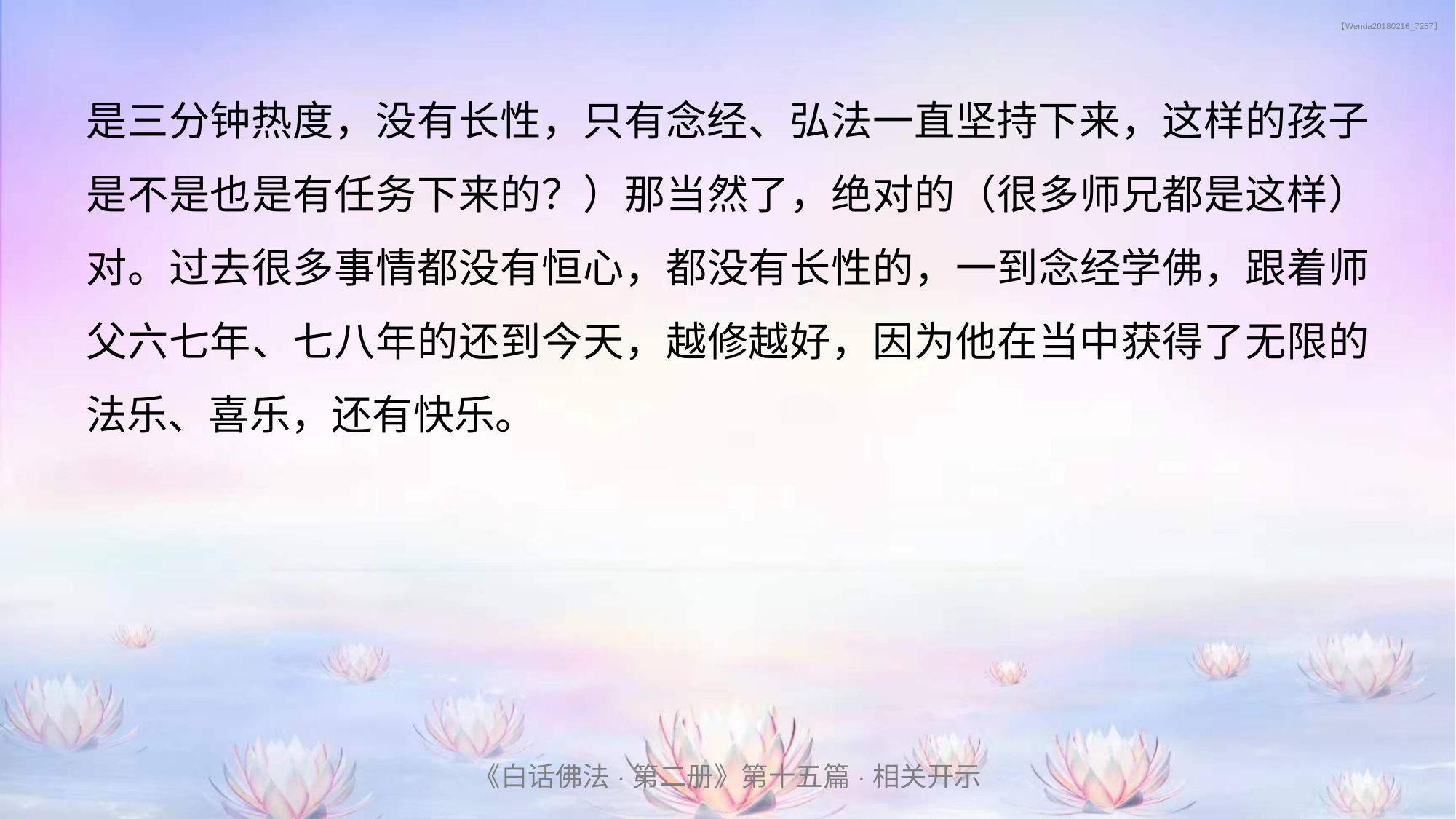

# 【Wenda20180216_7257】
是三分钟热度，没有长性，只有念经、弘法一直坚持下来，这样的孩子是不是也是有任务下来的？）那当然了，绝对的（很多师兄都是这样）对。过去很多事情都没有恒心，都没有长性的，一到念经学佛，跟着师父六七年、七八年的还到今天，越修越好，因为他在当中获得了无限的法乐、喜乐，还有快乐。
《白话佛法·第二册》第十五篇·相关开示